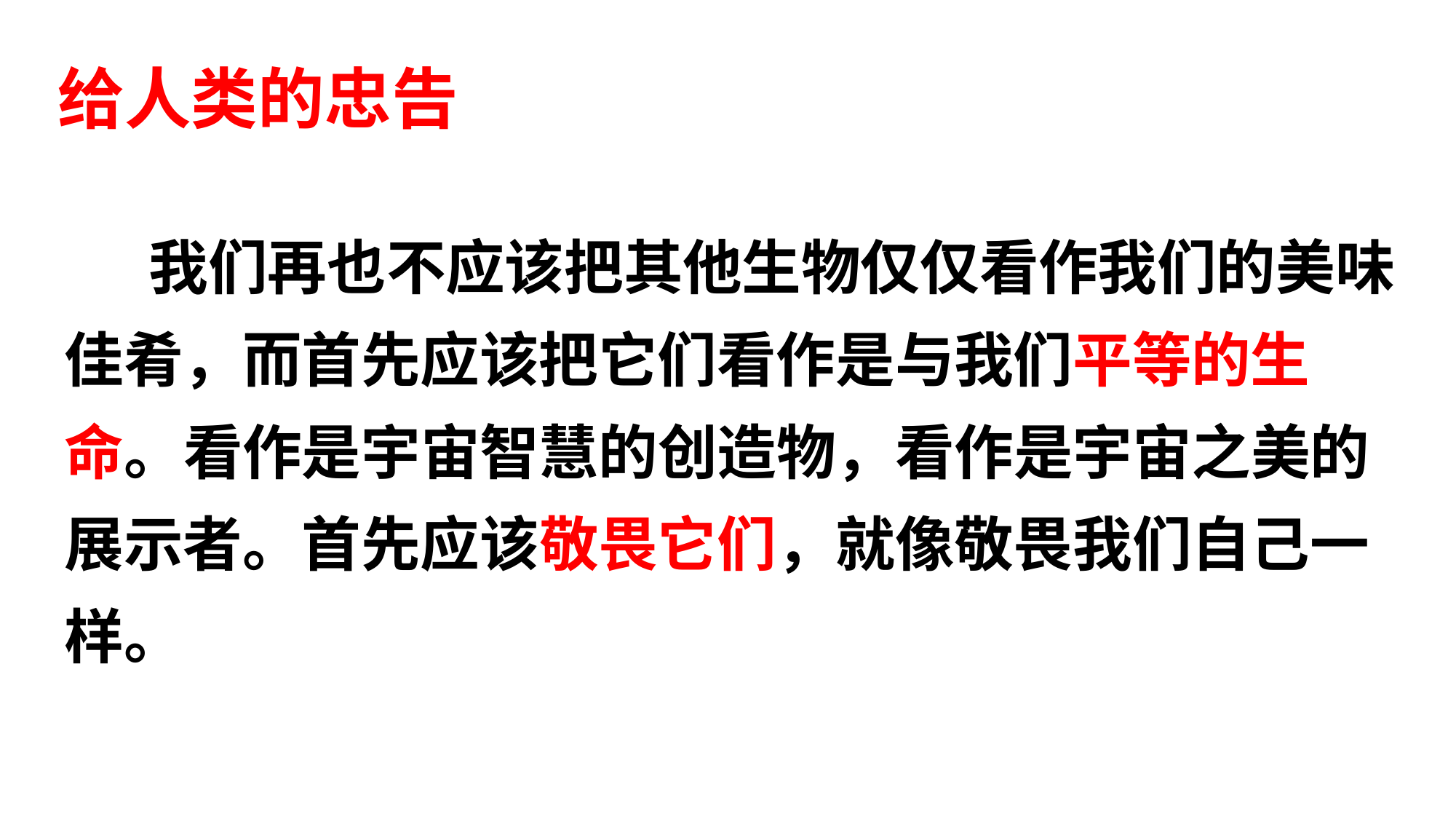

# 给人类的忠告

           我们再也不应该把其他生物仅仅看作我们的美味佳肴，而首先应该把它们看作是与我们平等的生命。看作是宇宙智慧的创造物，看作是宇宙之美的展示者。首先应该敬畏它们，就像敬畏我们自己一样。